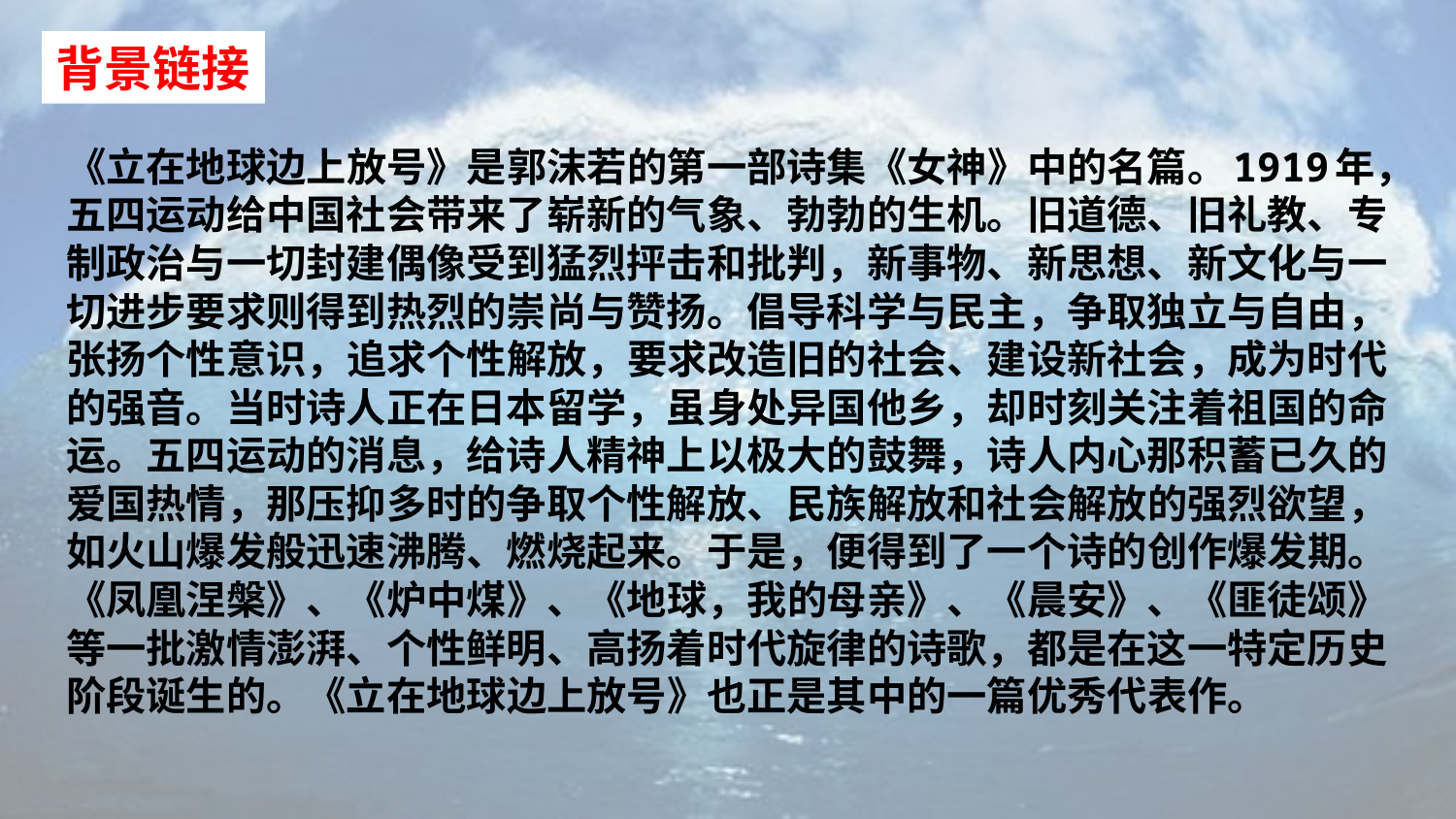

背景链接
《立在地球边上放号》是郭沫若的第一部诗集《女神》中的名篇。1919年，五四运动给中国社会带来了崭新的气象、勃勃的生机。旧道德、旧礼教、专制政治与一切封建偶像受到猛烈抨击和批判，新事物、新思想、新文化与一切进步要求则得到热烈的崇尚与赞扬。倡导科学与民主，争取独立与自由，张扬个性意识，追求个性解放，要求改造旧的社会、建设新社会，成为时代的强音。当时诗人正在日本留学，虽身处异国他乡，却时刻关注着祖国的命运。五四运动的消息，给诗人精神上以极大的鼓舞，诗人内心那积蓄已久的爱国热情，那压抑多时的争取个性解放、民族解放和社会解放的强烈欲望，如火山爆发般迅速沸腾、燃烧起来。于是，便得到了一个诗的创作爆发期。《凤凰涅槃》、《炉中煤》、《地球，我的母亲》、《晨安》、《匪徒颂》等一批激情澎湃、个性鲜明、高扬着时代旋律的诗歌，都是在这一特定历史阶段诞生的。《立在地球边上放号》也正是其中的一篇优秀代表作。